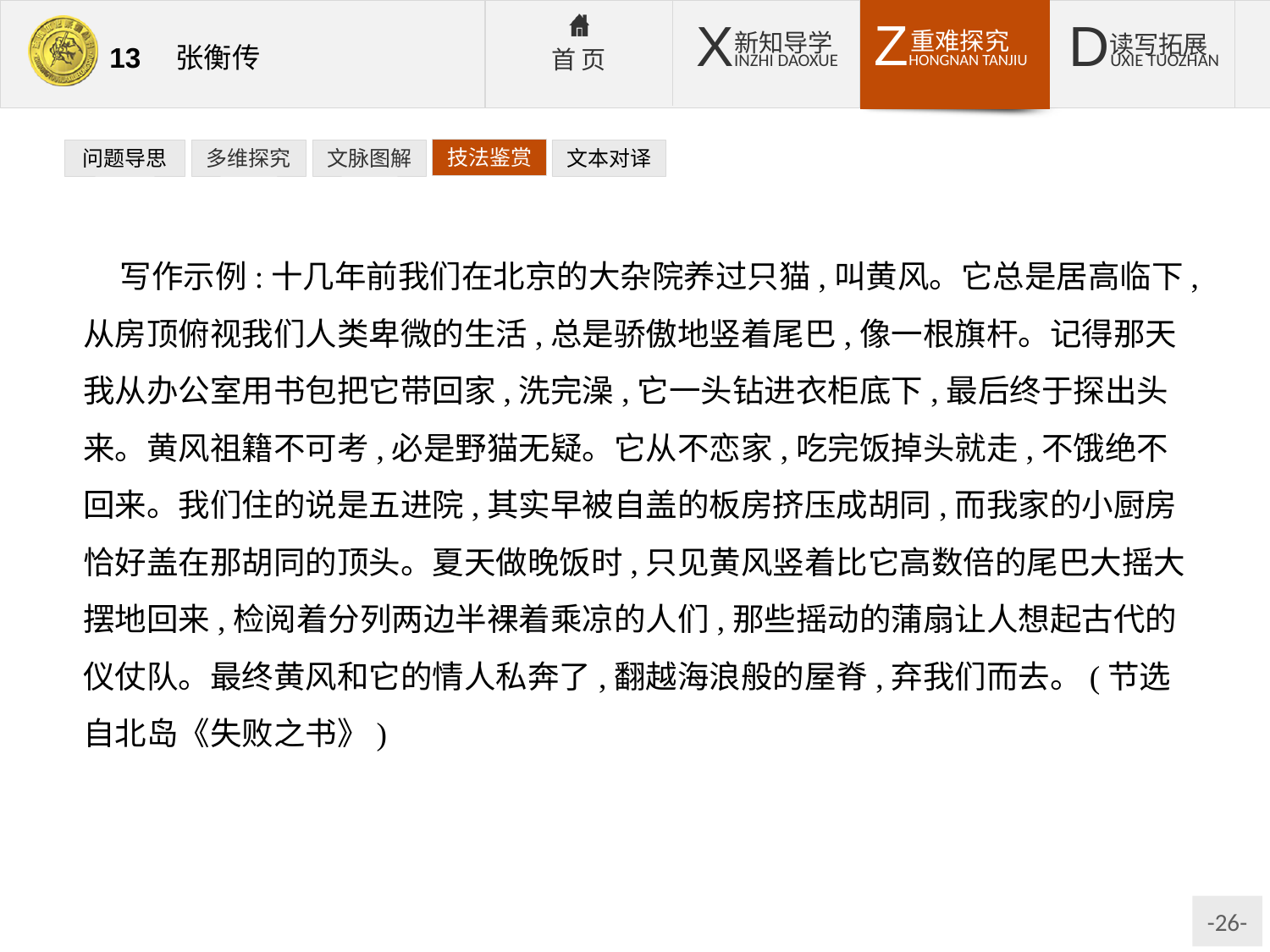

技法鉴赏
文本对译
问题导思
多维探究
文脉图解
写作示例:十几年前我们在北京的大杂院养过只猫,叫黄风。它总是居高临下,从房顶俯视我们人类卑微的生活,总是骄傲地竖着尾巴,像一根旗杆。记得那天我从办公室用书包把它带回家,洗完澡,它一头钻进衣柜底下,最后终于探出头来。黄风祖籍不可考,必是野猫无疑。它从不恋家,吃完饭掉头就走,不饿绝不回来。我们住的说是五进院,其实早被自盖的板房挤压成胡同,而我家的小厨房恰好盖在那胡同的顶头。夏天做晚饭时,只见黄风竖着比它高数倍的尾巴大摇大摆地回来,检阅着分列两边半裸着乘凉的人们,那些摇动的蒲扇让人想起古代的仪仗队。最终黄风和它的情人私奔了,翻越海浪般的屋脊,弃我们而去。(节选自北岛《失败之书》)